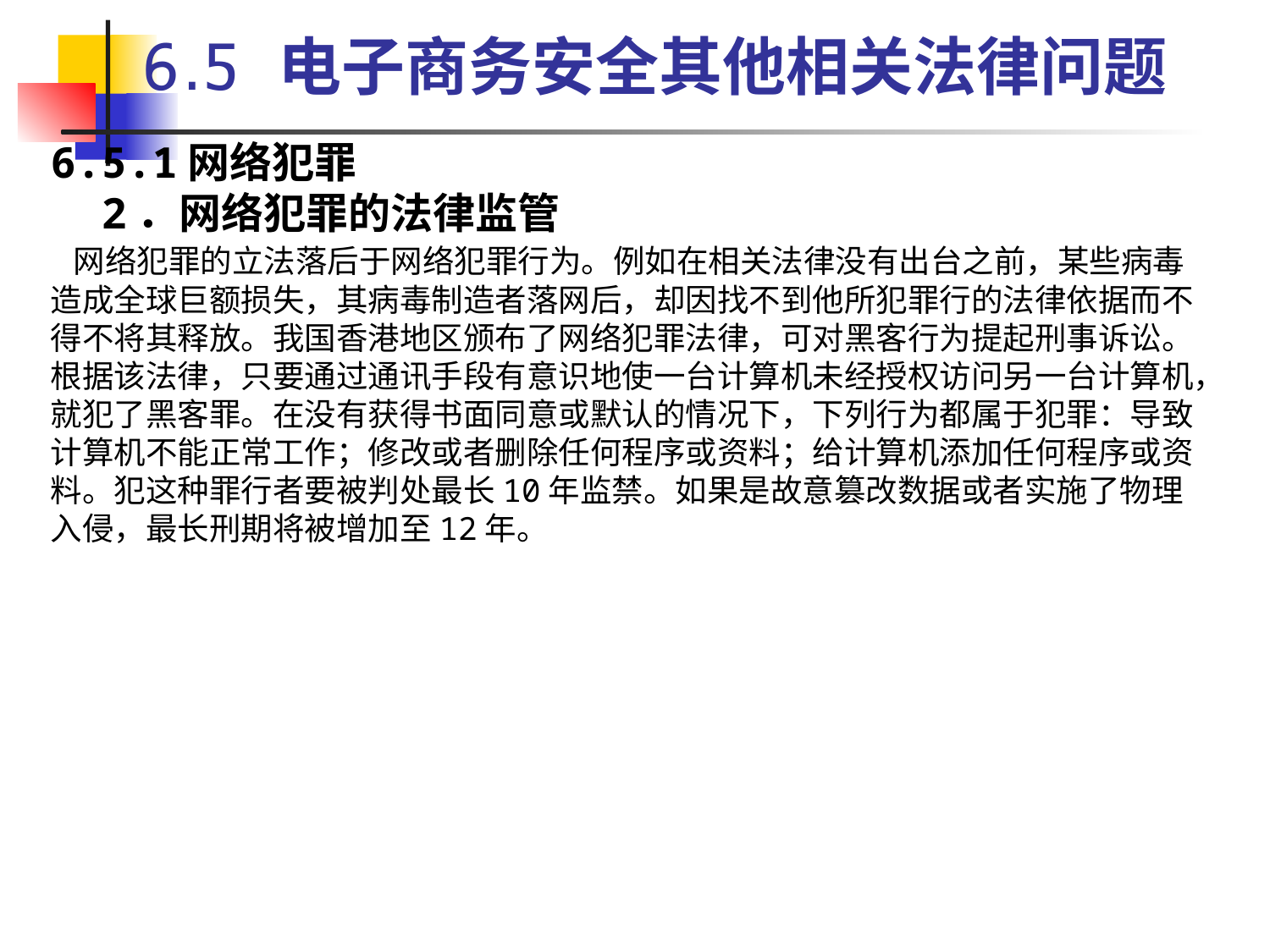

6.5 电子商务安全其他相关法律问题
6.5.1网络犯罪
  2．网络犯罪的法律监管
  网络犯罪的立法落后于网络犯罪行为。例如在相关法律没有出台之前，某些病毒造成全球巨额损失，其病毒制造者落网后，却因找不到他所犯罪行的法律依据而不得不将其释放。我国香港地区颁布了网络犯罪法律，可对黑客行为提起刑事诉讼。根据该法律，只要通过通讯手段有意识地使一台计算机未经授权访问另一台计算机，就犯了黑客罪。在没有获得书面同意或默认的情况下，下列行为都属于犯罪：导致计算机不能正常工作；修改或者删除任何程序或资料；给计算机添加任何程序或资料。犯这种罪行者要被判处最长10年监禁。如果是故意篡改数据或者实施了物理入侵，最长刑期将被增加至12年。